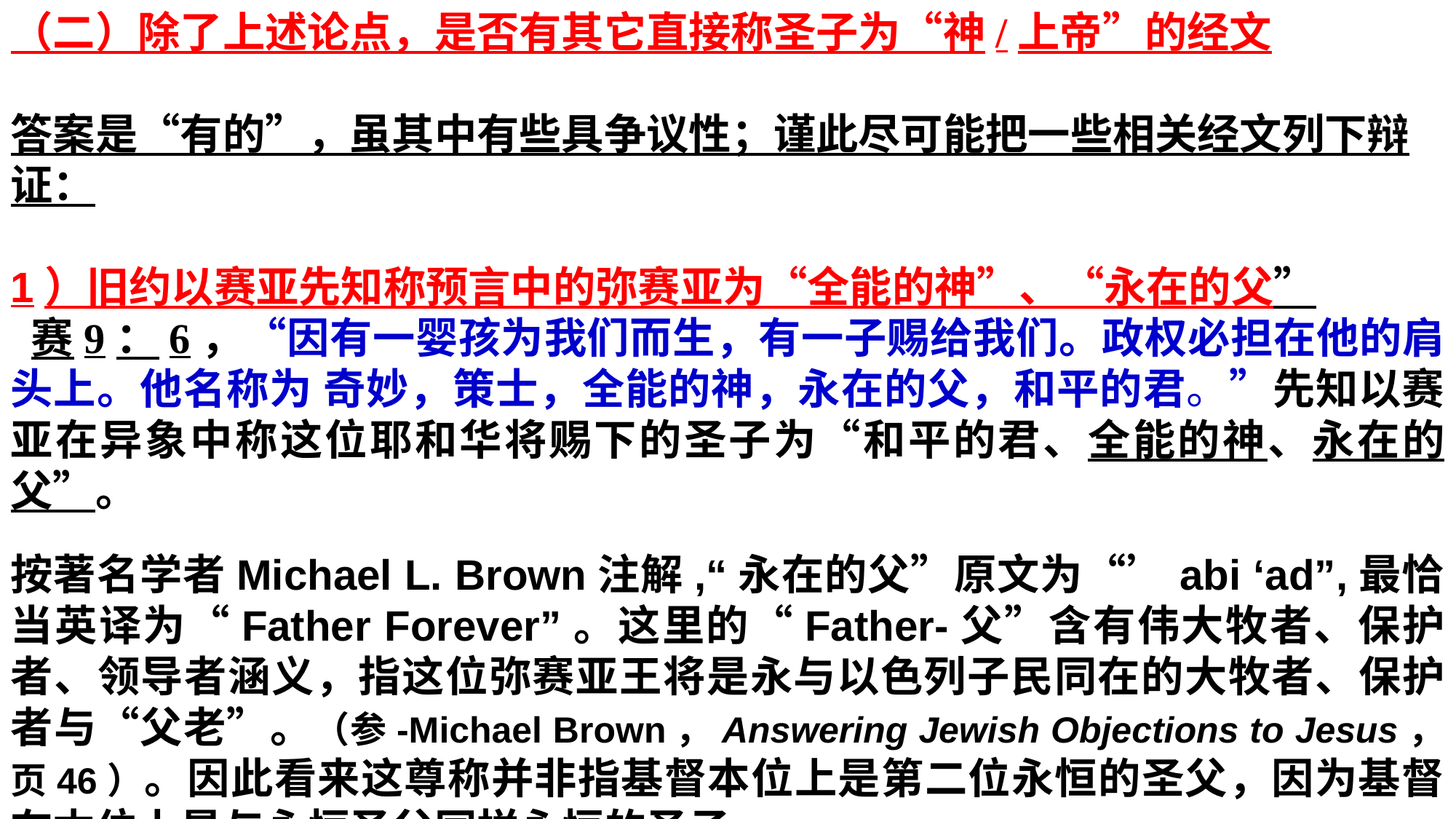

（二）除了上述论点，是否有其它直接称圣子为“神/上帝”的经文

答案是“有的”，虽其中有些具争议性；谨此尽可能把一些相关经文列下辩证：

1）旧约以赛亚先知称预言中的弥赛亚为“全能的神”、“永在的父”
 赛9：6，“因有一婴孩为我们而生，有一子赐给我们。政权必担在他的肩头上。他名称为 奇妙，策士，全能的神，永在的父，和平的君。”先知以赛亚在异象中称这位耶和华将赐下的圣子为“和平的君、全能的神、永在的父”。

按著名学者Michael L. Brown注解,“永在的父”原文为“’abi ‘ad”,最恰当英译为“Father Forever”。这里的“Father-父”含有伟大牧者、保护者、领导者涵义，指这位弥赛亚王将是永与以色列子民同在的大牧者、保护者与“父老”。（参-Michael Brown，Answering Jewish Objections to Jesus，页46）。因此看来这尊称并非指基督本位上是第二位永恒的圣父，因为基督在本位上是与永恒圣父同样永恒的圣子。